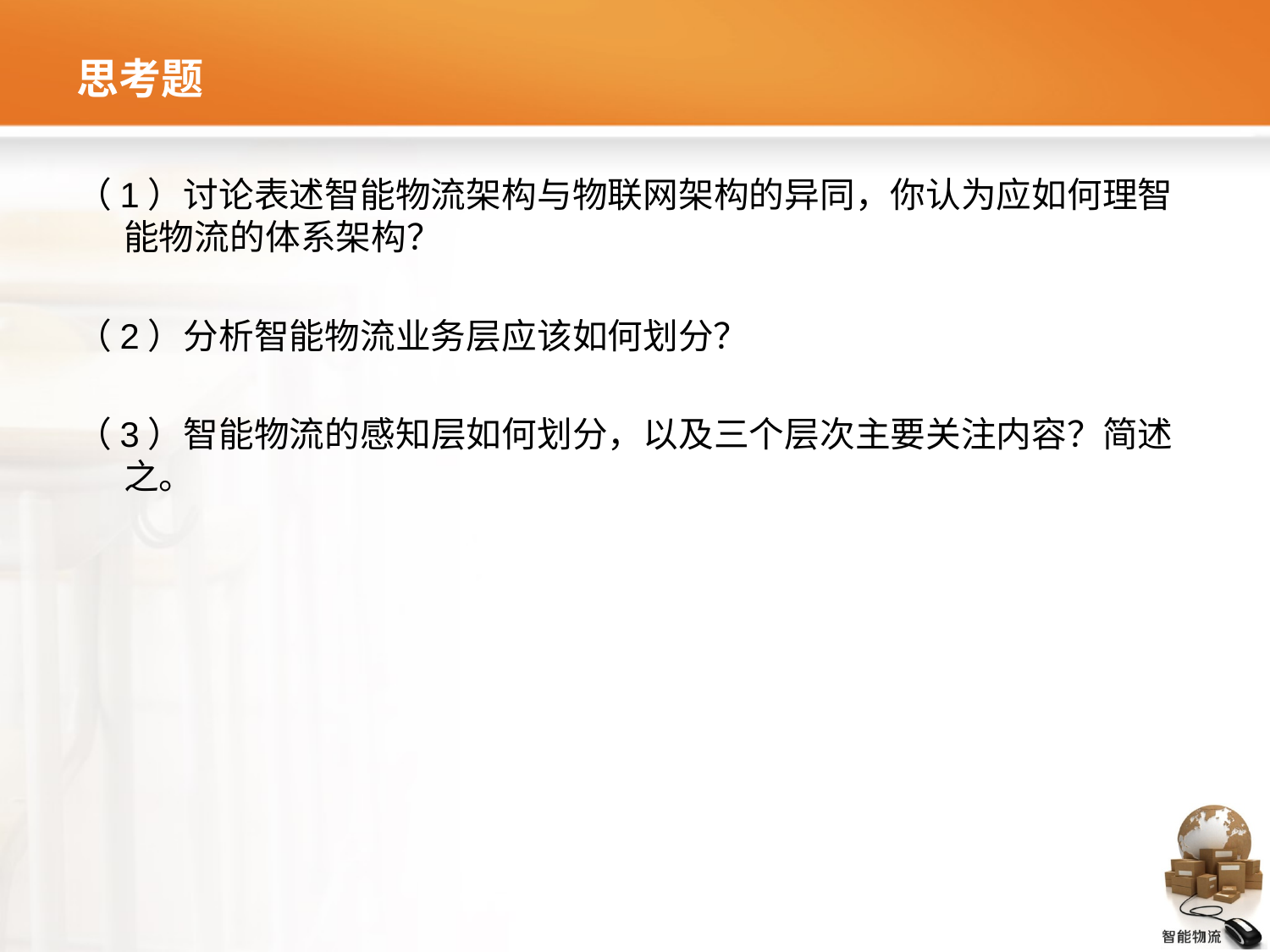

# 思考题
（1）讨论表述智能物流架构与物联网架构的异同，你认为应如何理智能物流的体系架构？

（2）分析智能物流业务层应该如何划分？

（3）智能物流的感知层如何划分，以及三个层次主要关注内容？简述之。